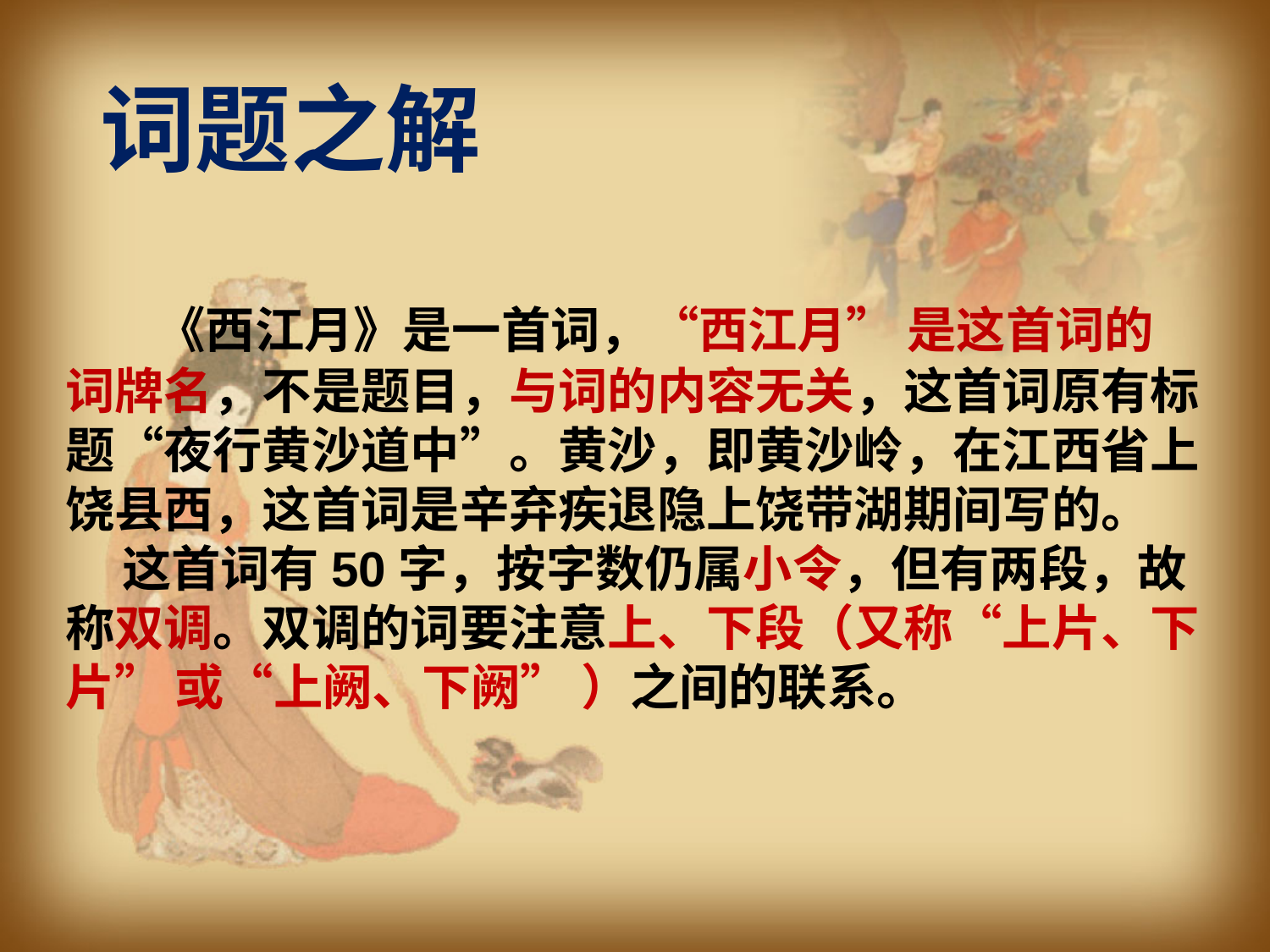

词题之解
      《西江月》是一首词，“西江月” 是这首词的词牌名，不是题目，与词的内容无关，这首词原有标题“夜行黄沙道中”。黄沙，即黄沙岭，在江西省上饶县西，这首词是辛弃疾退隐上饶带湖期间写的。
    这首词有50字，按字数仍属小令，但有两段，故称双调。双调的词要注意上、下段（又称“上片、下片” 或“上阙、下阙” ）之间的联系。